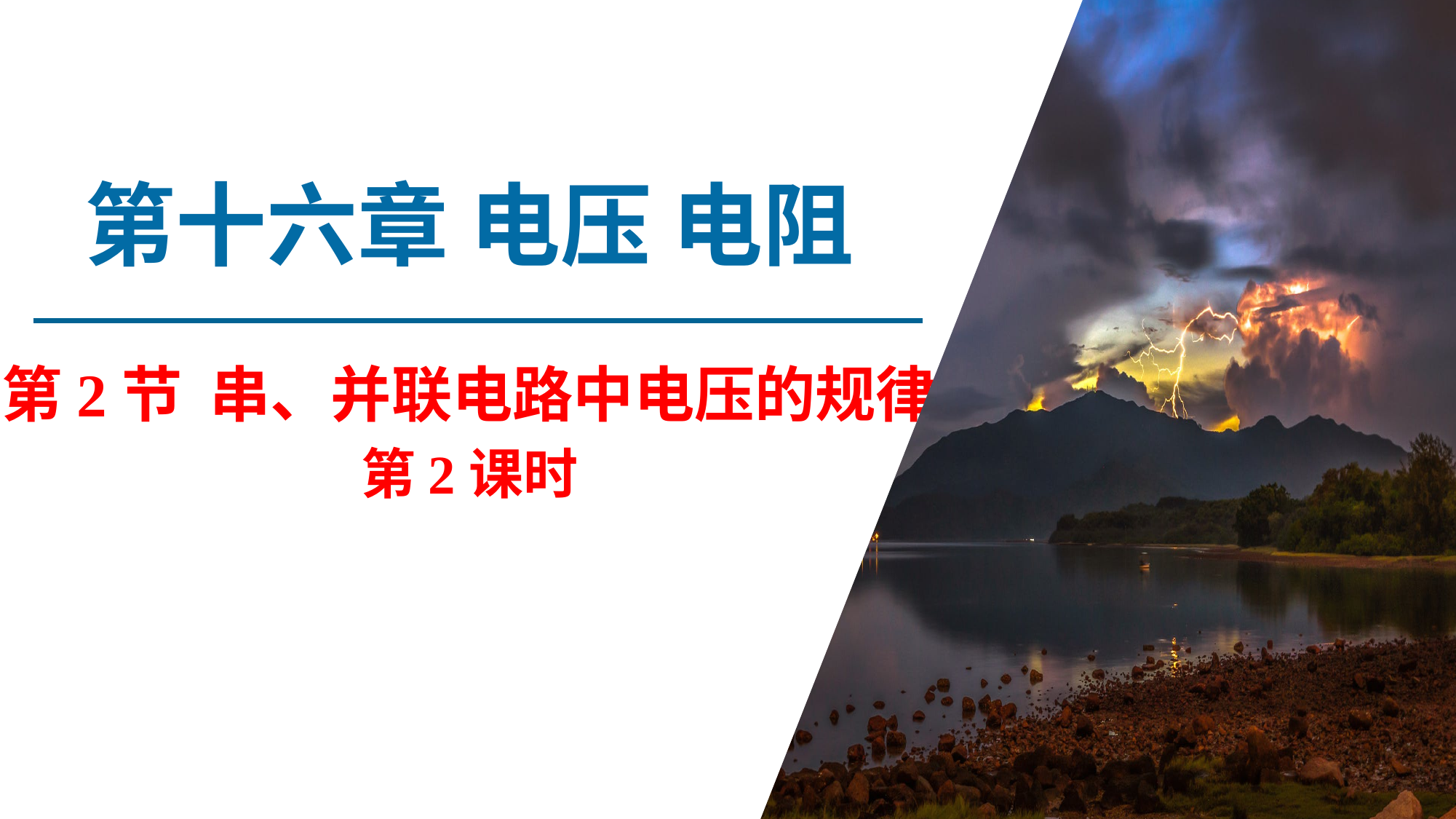

# 第十六章 电压 电阻
第2节  串、并联电路中电压的规律
第2课时